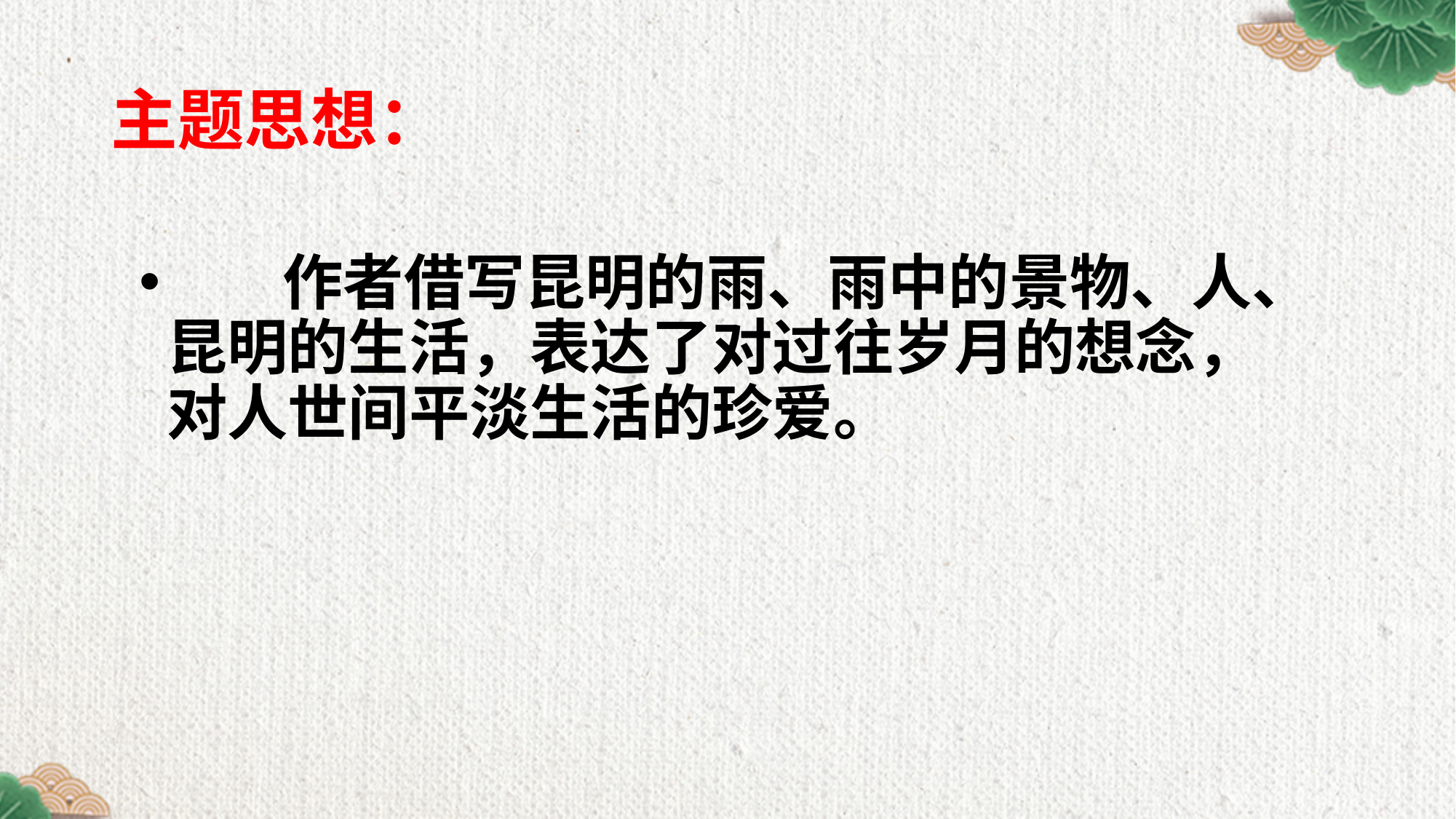

# 主题思想：
      作者借写昆明的雨、雨中的景物、人、昆明的生活，表达了对过往岁月的想念，对人世间平淡生活的珍爱。